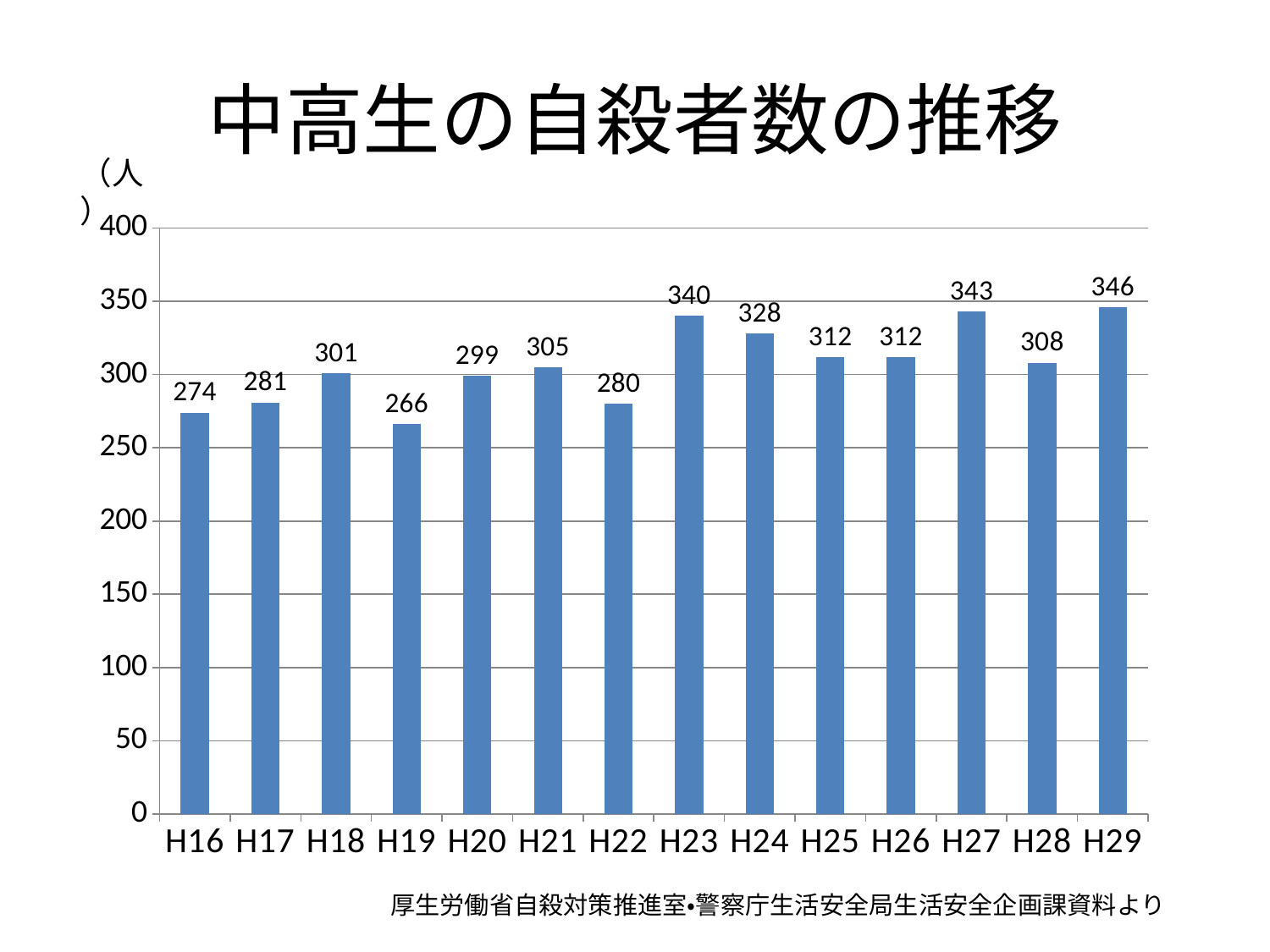

# 中高生の自殺者数の推移

### Chart

| Category |
|---|
（人）

### Chart

| Category |  |
|---|---|
| H16 | 274.0 |
| H17 | 281.0 |
| H18 | 301.0 |
| H19 | 266.0 |
| H20 | 299.0 |
| H21 | 305.0 |
| H22 | 280.0 |
| H23 | 340.0 |
| H24 | 328.0 |
| H25 | 312.0 |
| H26 | 312.0 |
| H27 | 343.0 |
| H28 | 308.0 |
| H29 | 346.0 |
厚生労働省自殺対策推進室・警察庁生活安全局生活安全企画課資料より